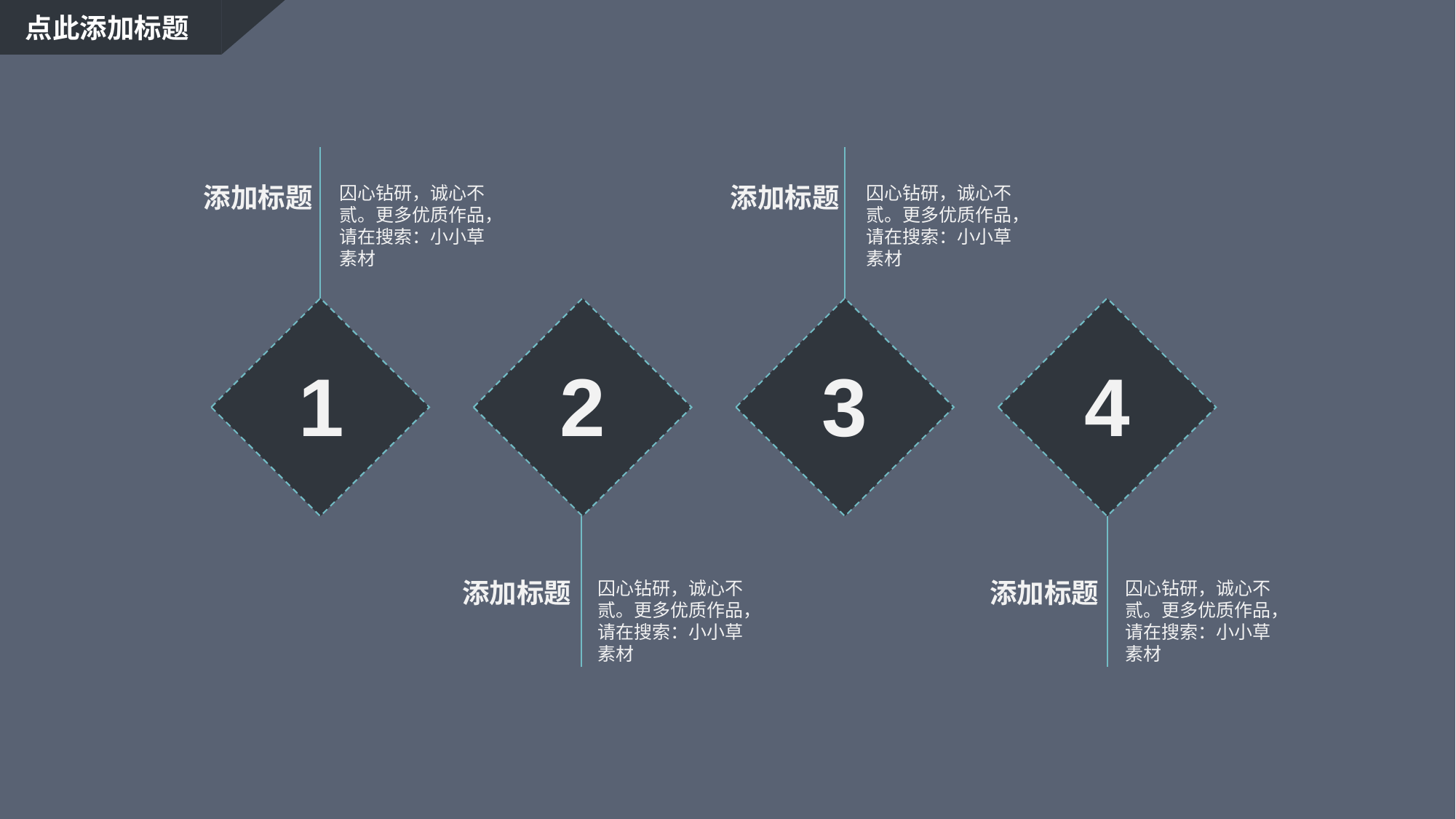

点此添加标题
添加标题
囚心钻研，诚心不贰。更多优质作品，请在搜索：小小草素材
添加标题
囚心钻研，诚心不贰。更多优质作品，请在搜索：小小草素材

1
2
3
4
添加标题
囚心钻研，诚心不贰。更多优质作品，请在搜索：小小草素材
添加标题
囚心钻研，诚心不贰。更多优质作品，请在搜索：小小草素材